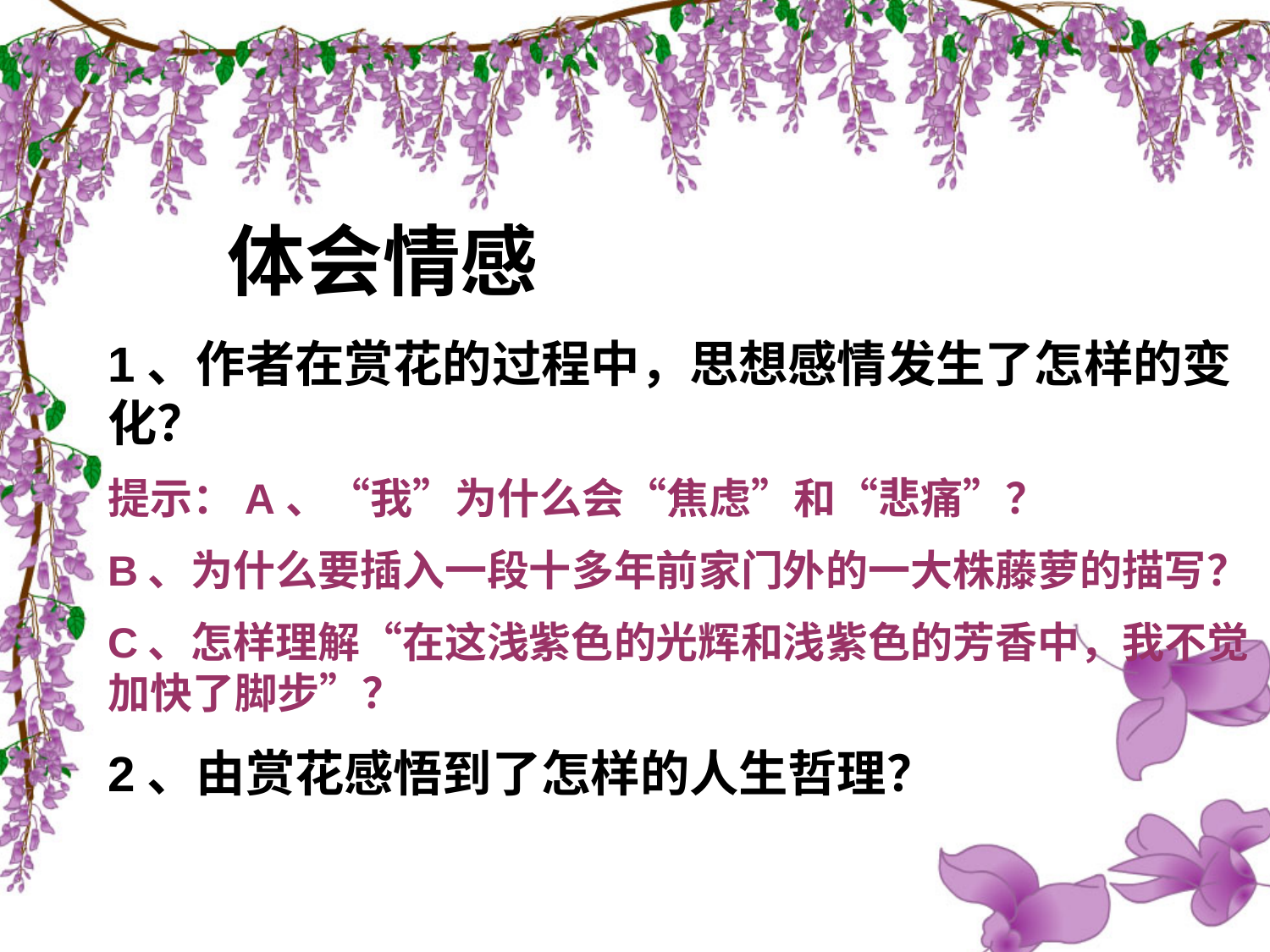

体会情感
1、作者在赏花的过程中，思想感情发生了怎样的变化？
提示：A、“我”为什么会“焦虑”和“悲痛”？
B、为什么要插入一段十多年前家门外的一大株藤萝的描写？
C、怎样理解“在这浅紫色的光辉和浅紫色的芳香中，我不觉加快了脚步”？
2、由赏花感悟到了怎样的人生哲理？